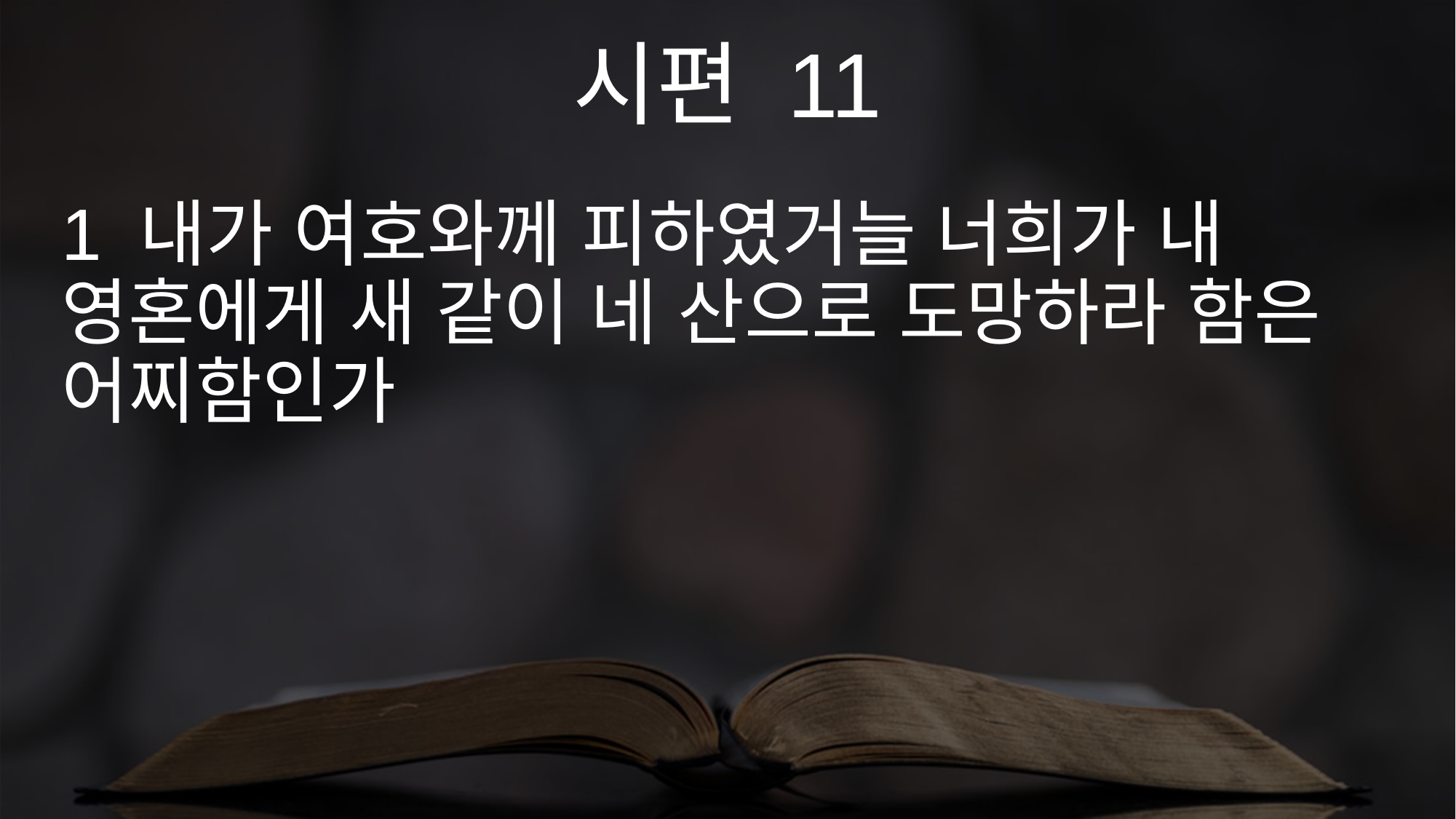

시편 11
1 내가 여호와께 피하였거늘 너희가 내 영혼에게 새 같이 네 산으로 도망하라 함은 어찌함인가